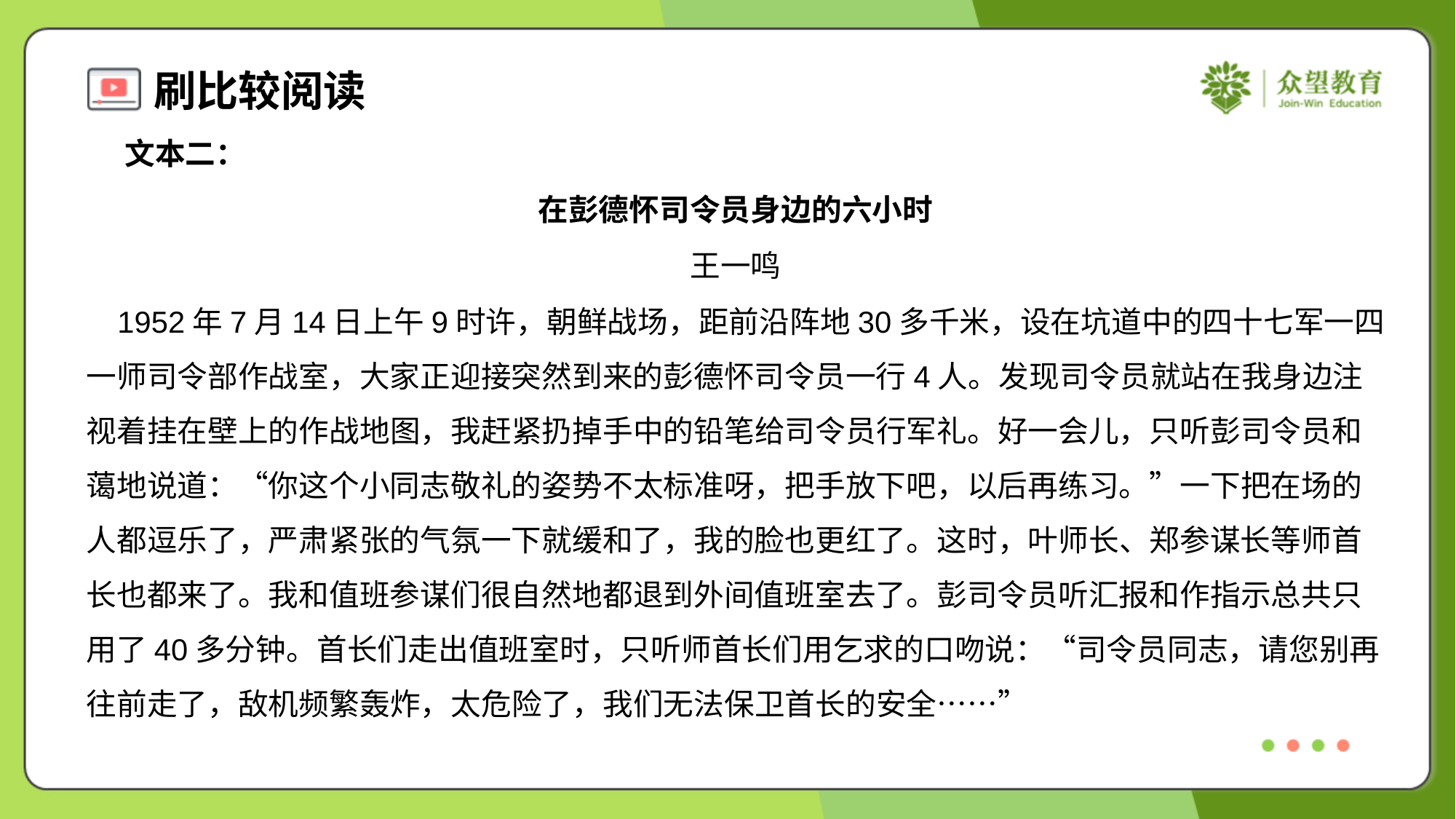

文本二：
在彭德怀司令员身边的六小时
王一鸣
    1952年7月14日上午9时许，朝鲜战场，距前沿阵地30多千米，设在坑道中的四十七军一四
一师司令部作战室，大家正迎接突然到来的彭德怀司令员一行4人。发现司令员就站在我身边注
视着挂在壁上的作战地图，我赶紧扔掉手中的铅笔给司令员行军礼。好一会儿，只听彭司令员和
蔼地说道：“你这个小同志敬礼的姿势不太标准呀，把手放下吧，以后再练习。”一下把在场的
人都逗乐了，严肃紧张的气氛一下就缓和了，我的脸也更红了。这时，叶师长、郑参谋长等师首
长也都来了。我和值班参谋们很自然地都退到外间值班室去了。彭司令员听汇报和作指示总共只
用了40多分钟。首长们走出值班室时，只听师首长们用乞求的口吻说：“司令员同志，请您别再
往前走了，敌机频繁轰炸，太危险了，我们无法保卫首长的安全……”